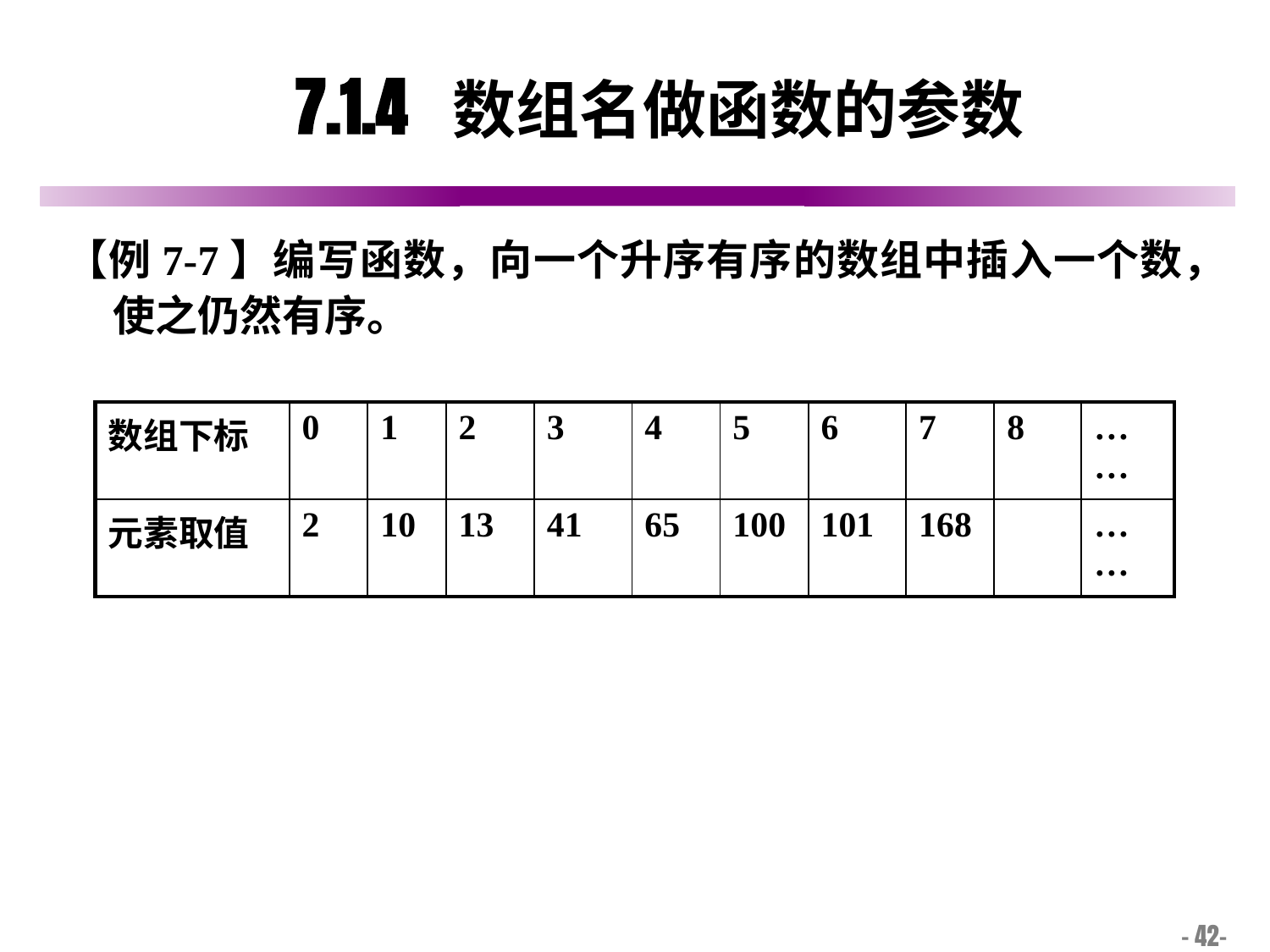

# 7.1.4  数组名做函数的参数
【例7-7】编写函数，向一个升序有序的数组中插入一个数，使之仍然有序。
| 数组下标 | 0 | 1 | 2 | 3 | 4 | 5 | 6 | 7 | 8 | …… |
| --- | --- | --- | --- | --- | --- | --- | --- | --- | --- | --- |
| 元素取值 | 2 | 10 | 13 | 41 | 65 | 100 | 101 | 168 |  | …… |

 - 42-